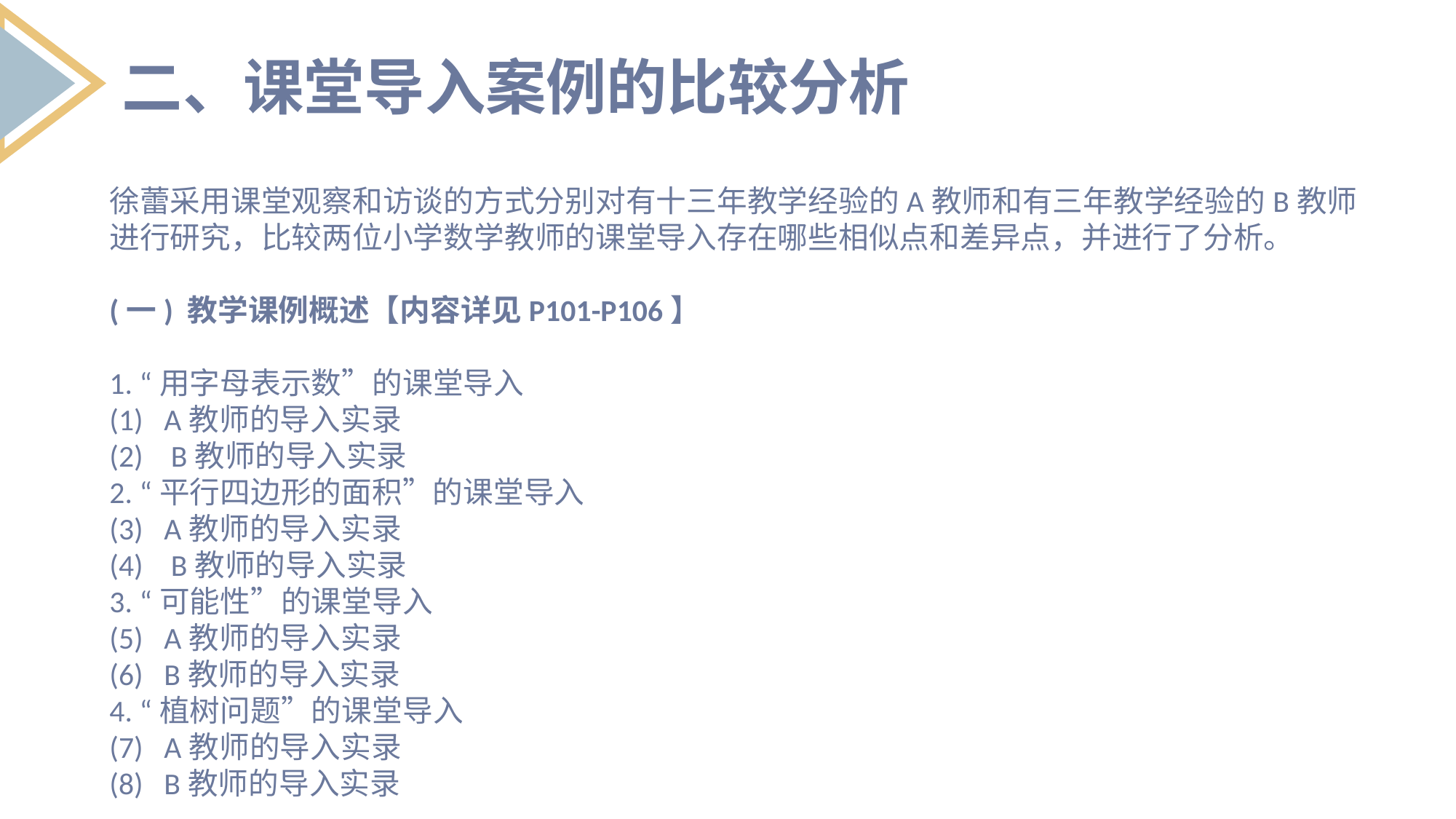

二、课堂导入案例的比较分析

徐蕾采用课堂观察和访谈的方式分别对有十三年教学经验的A教师和有三年教学经验的B教师进行研究，比较两位小学数学教师的课堂导入存在哪些相似点和差异点，并进行了分析。

(一) 教学课例概述【内容详见P101-P106】

1. “用字母表示数”的课堂导入
A教师的导入实录
 B教师的导入实录
2. “平行四边形的面积”的课堂导入
A教师的导入实录
 B教师的导入实录
3. “可能性”的课堂导入
A教师的导入实录
B教师的导入实录
4. “植树问题”的课堂导入
A教师的导入实录
B教师的导入实录